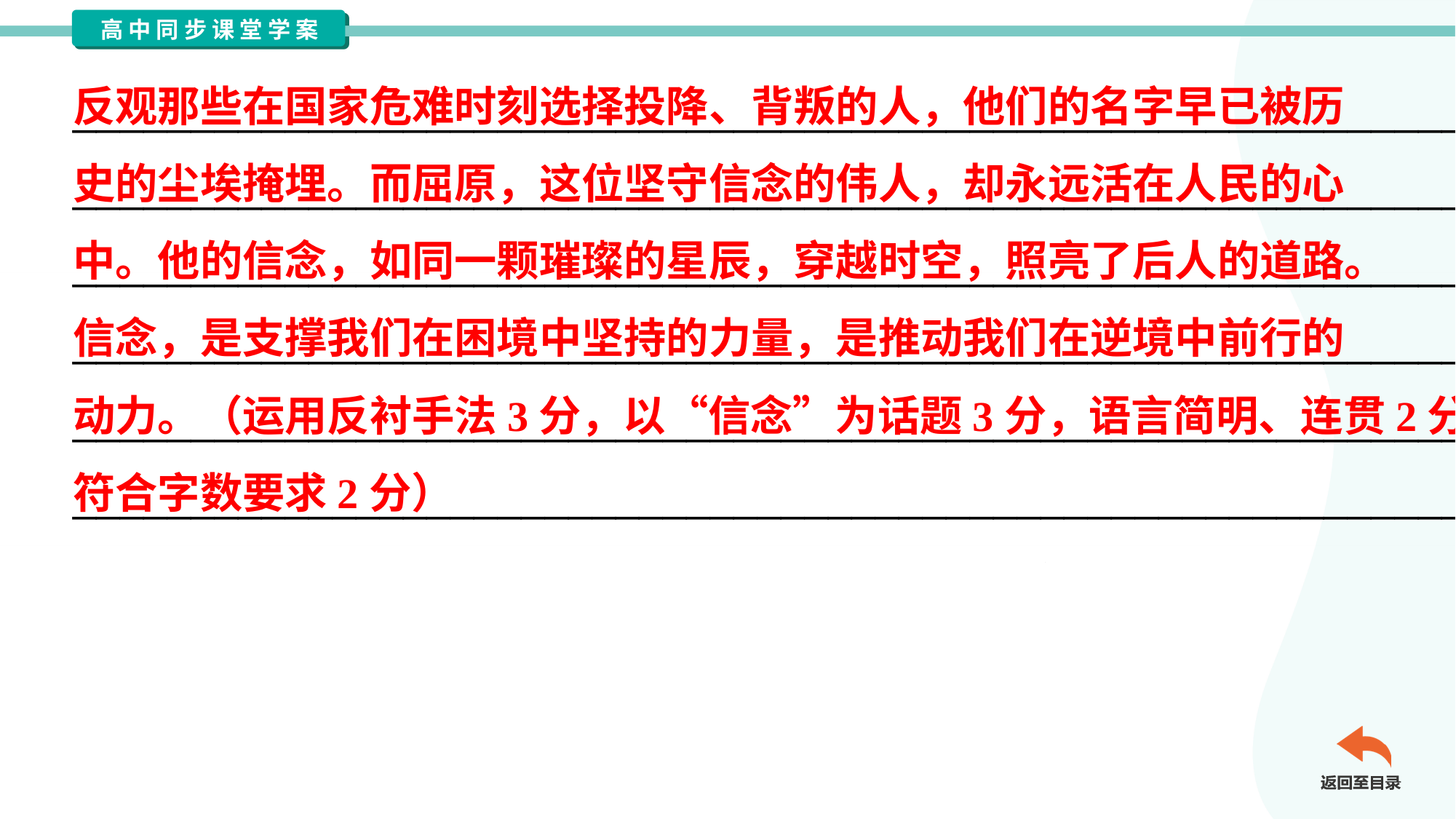

反观那些在国家危难时刻选择投降、背叛的人，他们的名字早已被历
史的尘埃掩埋。而屈原，这位坚守信念的伟人，却永远活在人民的心
中。他的信念，如同一颗璀璨的星辰，穿越时空，照亮了后人的道路。
信念，是支撑我们在困境中坚持的力量，是推动我们在逆境中前行的
动力。（运用反衬手法3分，以“信念”为话题3分，语言简明、连贯2分，
符合字数要求2分）
_____________________________________________________________
_____________________________________________________________
_____________________________________________________________
_____________________________________________________________
_____________________________________________________________
_____________________________________________________________